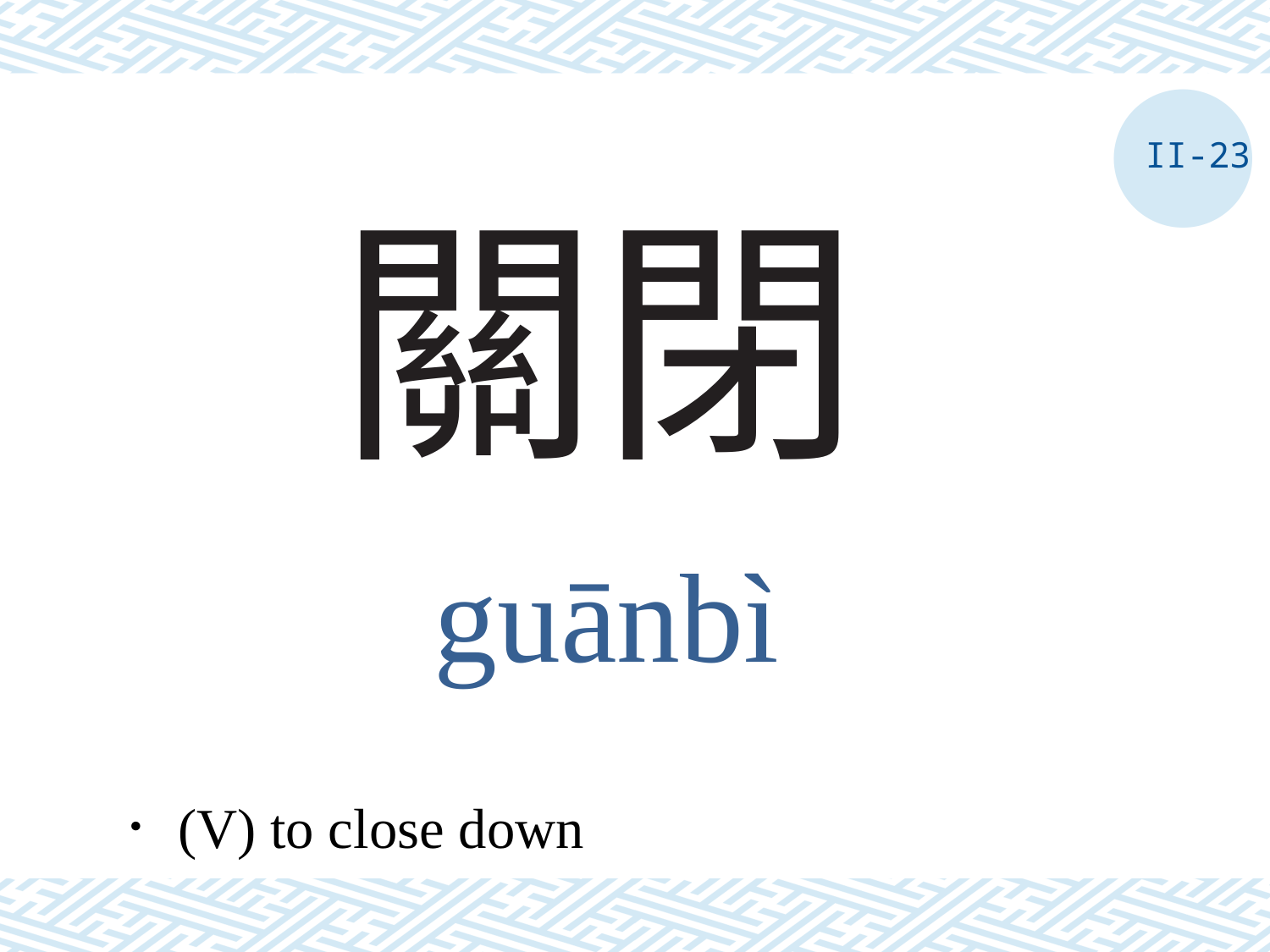

II-23

# 關閉
guānbì
．(V) to close down